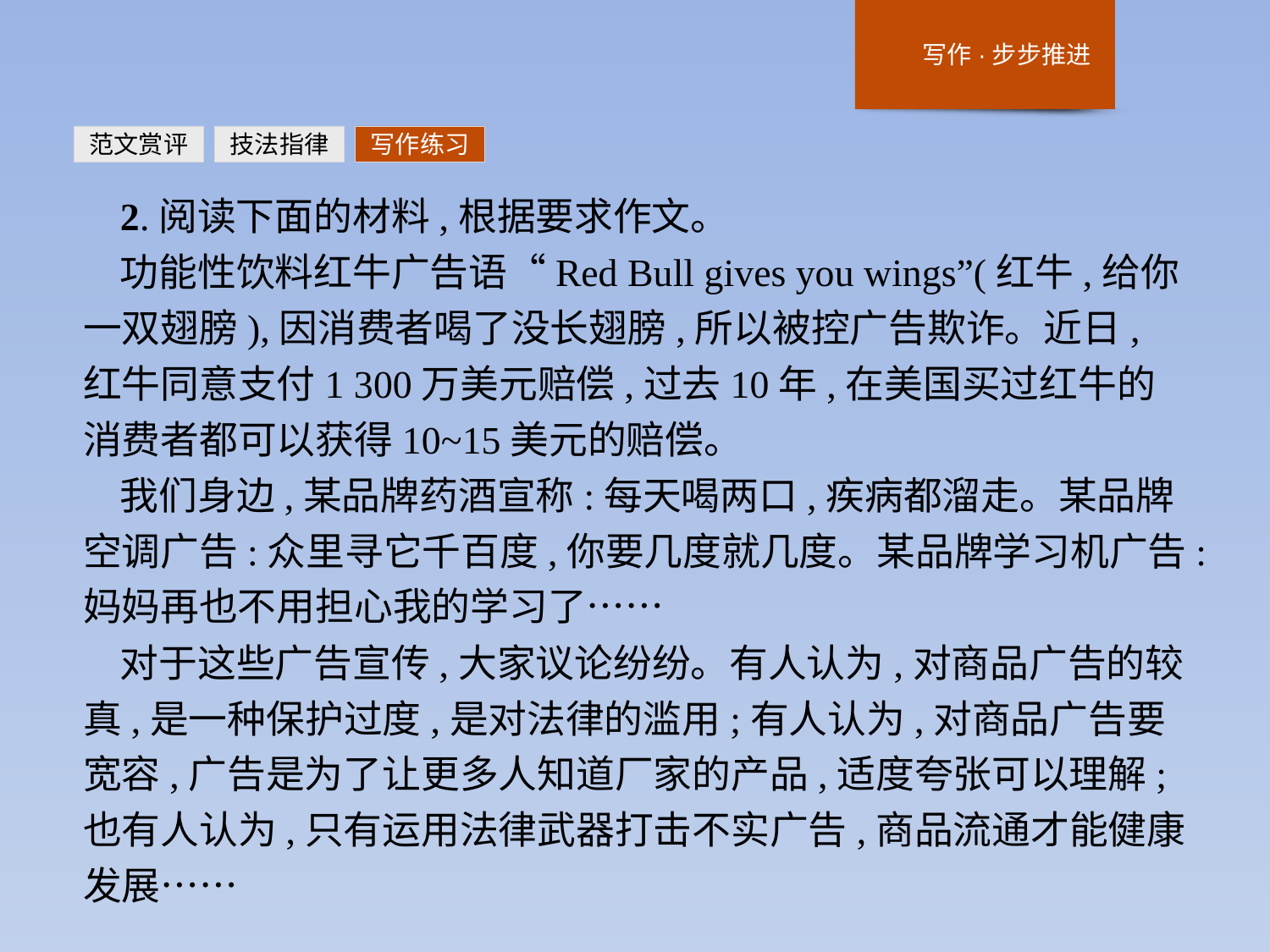

范文赏评
技法指律
写作练习
2.阅读下面的材料,根据要求作文。
功能性饮料红牛广告语“Red Bull gives you wings”(红牛,给你一双翅膀),因消费者喝了没长翅膀,所以被控广告欺诈。近日,红牛同意支付1 300万美元赔偿,过去10年,在美国买过红牛的消费者都可以获得10~15美元的赔偿。
我们身边,某品牌药酒宣称:每天喝两口,疾病都溜走。某品牌空调广告:众里寻它千百度,你要几度就几度。某品牌学习机广告:妈妈再也不用担心我的学习了……
对于这些广告宣传,大家议论纷纷。有人认为,对商品广告的较真,是一种保护过度,是对法律的滥用;有人认为,对商品广告要宽容,广告是为了让更多人知道厂家的产品,适度夸张可以理解;也有人认为,只有运用法律武器打击不实广告,商品流通才能健康发展……